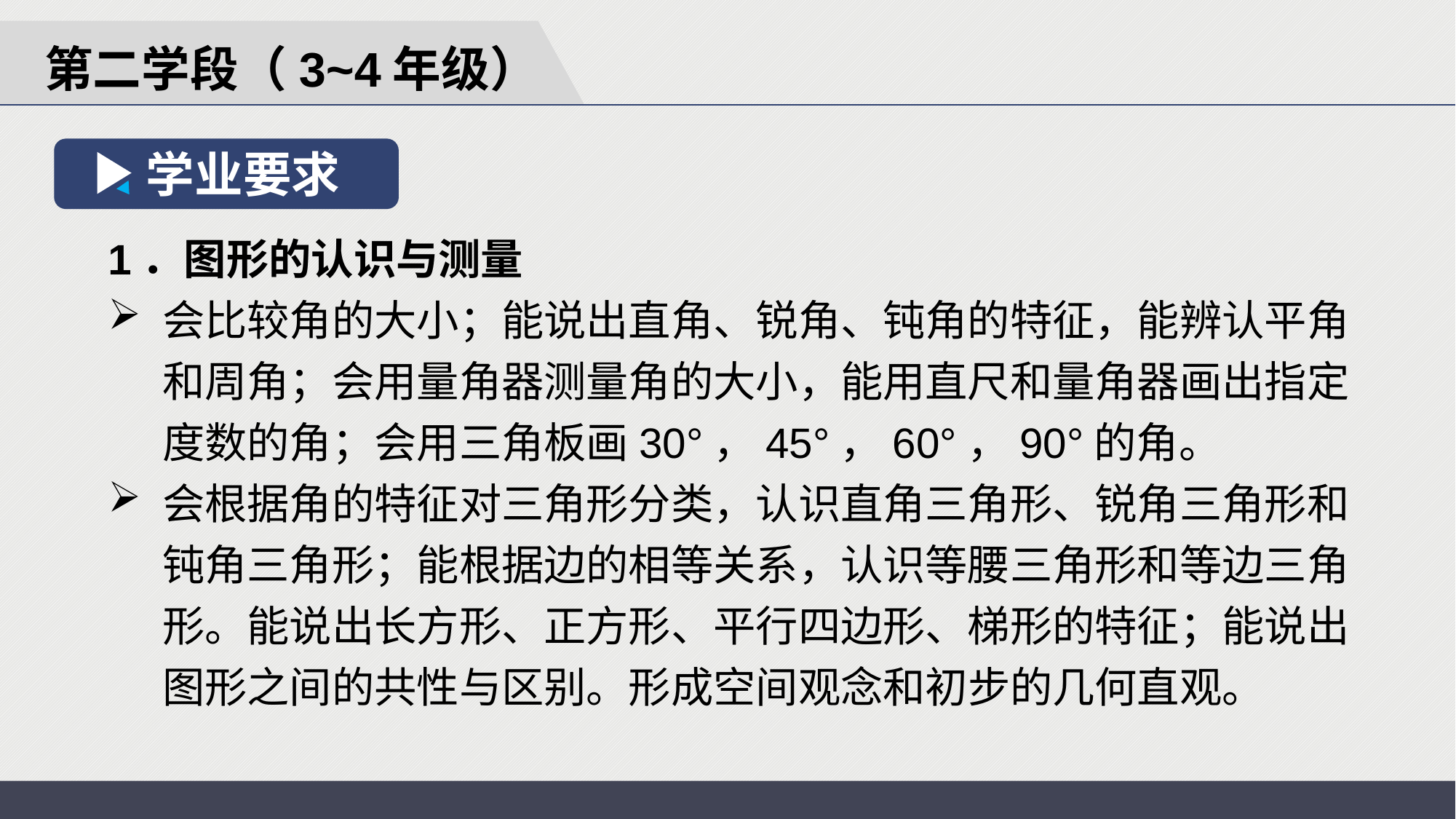

第二学段（3~4年级）
学业要求

1．图形的认识与测量
会比较角的大小；能说出直角、锐角、钝角的特征，能辨认平角和周角；会用量角器测量角的大小，能用直尺和量角器画出指定度数的角；会用三角板画30°，45°，60°，90°的角。
会根据角的特征对三角形分类，认识直角三角形、锐角三角形和钝角三角形；能根据边的相等关系，认识等腰三角形和等边三角形。能说出长方形、正方形、平行四边形、梯形的特征；能说出图形之间的共性与区别。形成空间观念和初步的几何直观。